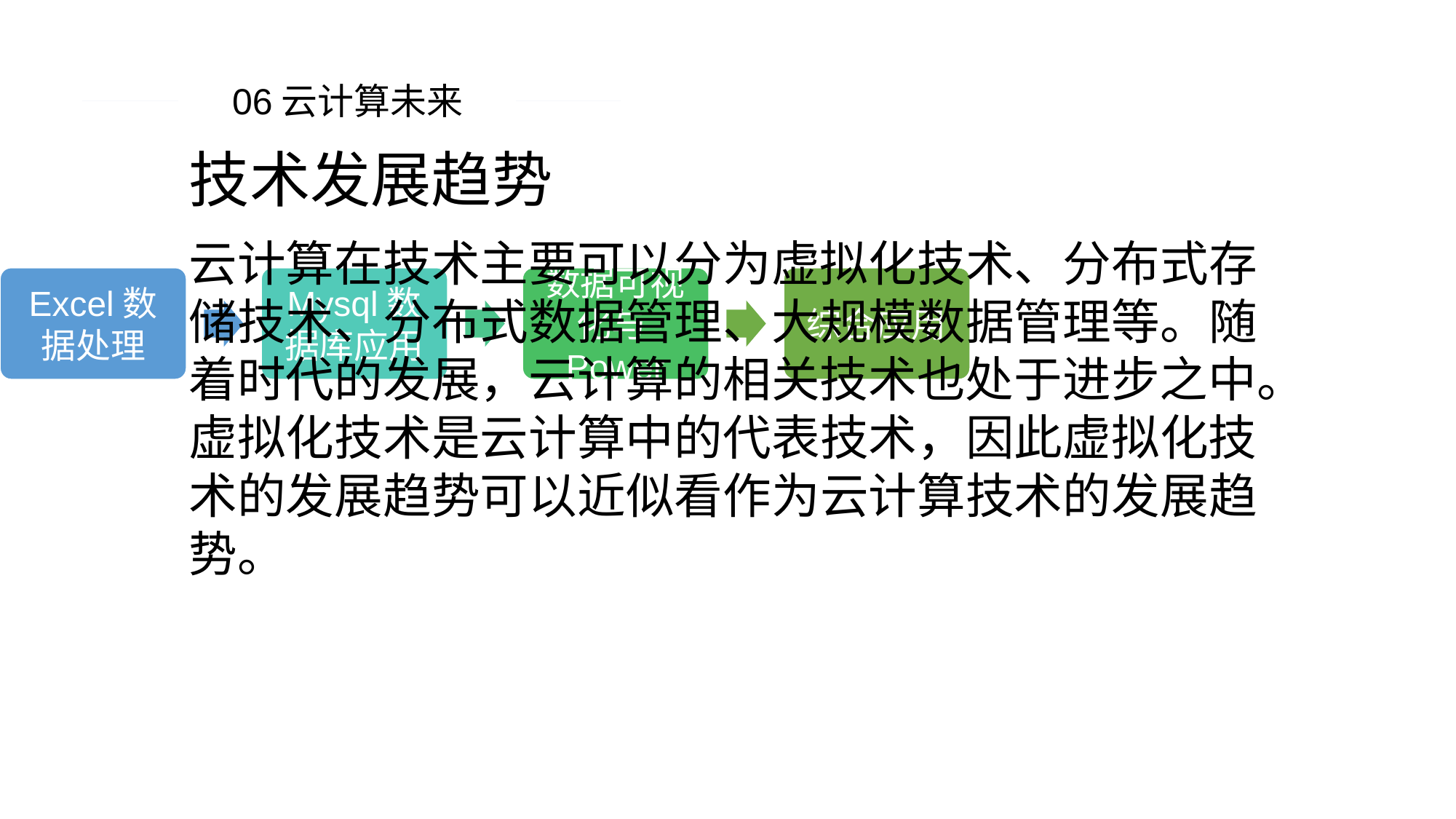

06云计算未来
Excel数据处理

Mysql数据库应用

数据可视化与Power

综合应用
技术发展趋势
云计算在技术主要可以分为虚拟化技术、分布式存储技术、分布式数据管理、大规模数据管理等。随着时代的发展，云计算的相关技术也处于进步之中。虚拟化技术是云计算中的代表技术，因此虚拟化技术的发展趋势可以近似看作为云计算技术的发展趋势。

PPT模板 http://www.1ppt.com/moban/